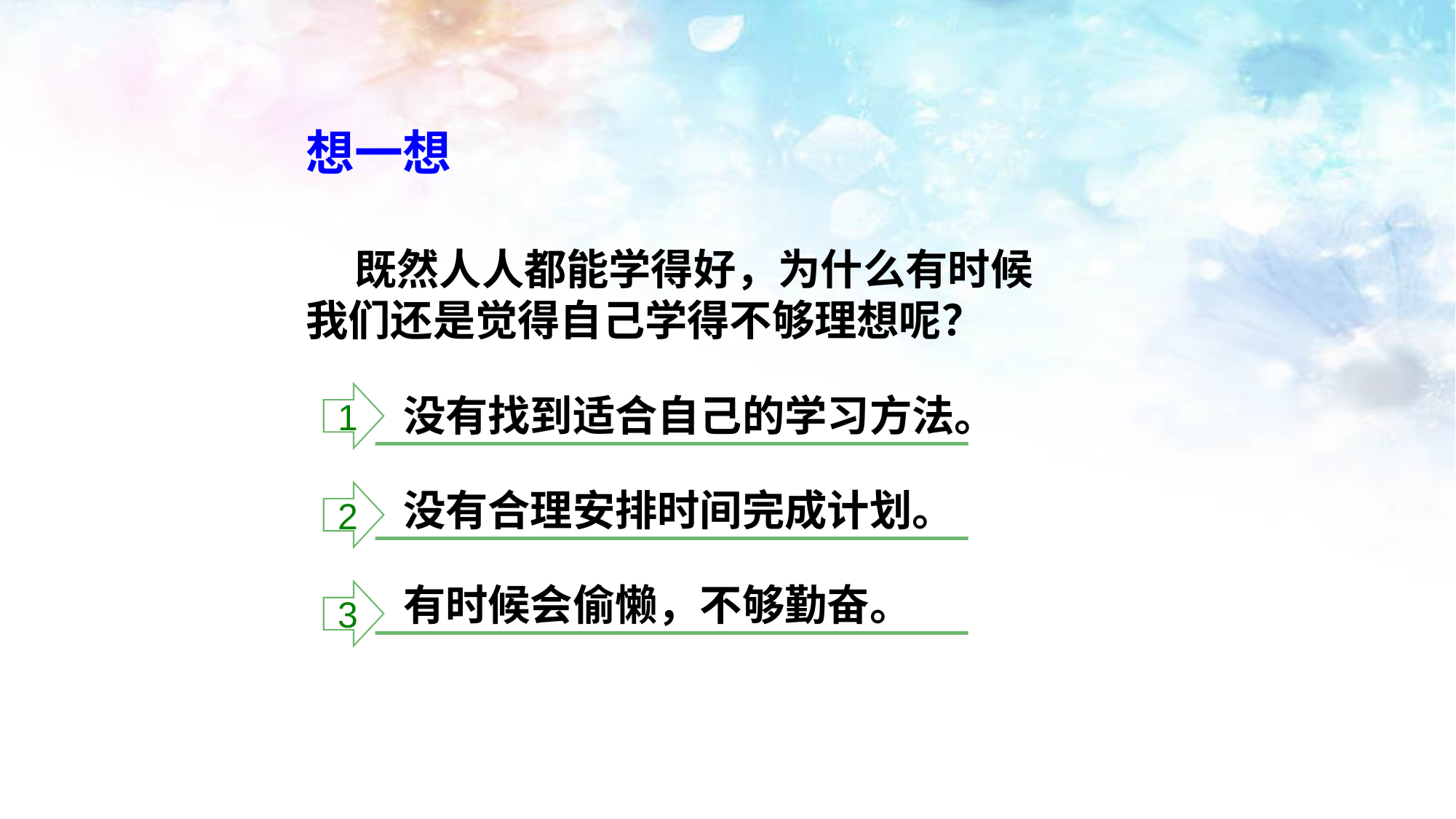

想一想
    既然人人都能学得好，为什么有时候我们还是觉得自己学得不够理想呢？
1
2
3
没有找到适合自己的学习方法。
没有合理安排时间完成计划。
有时候会偷懒，不够勤奋。